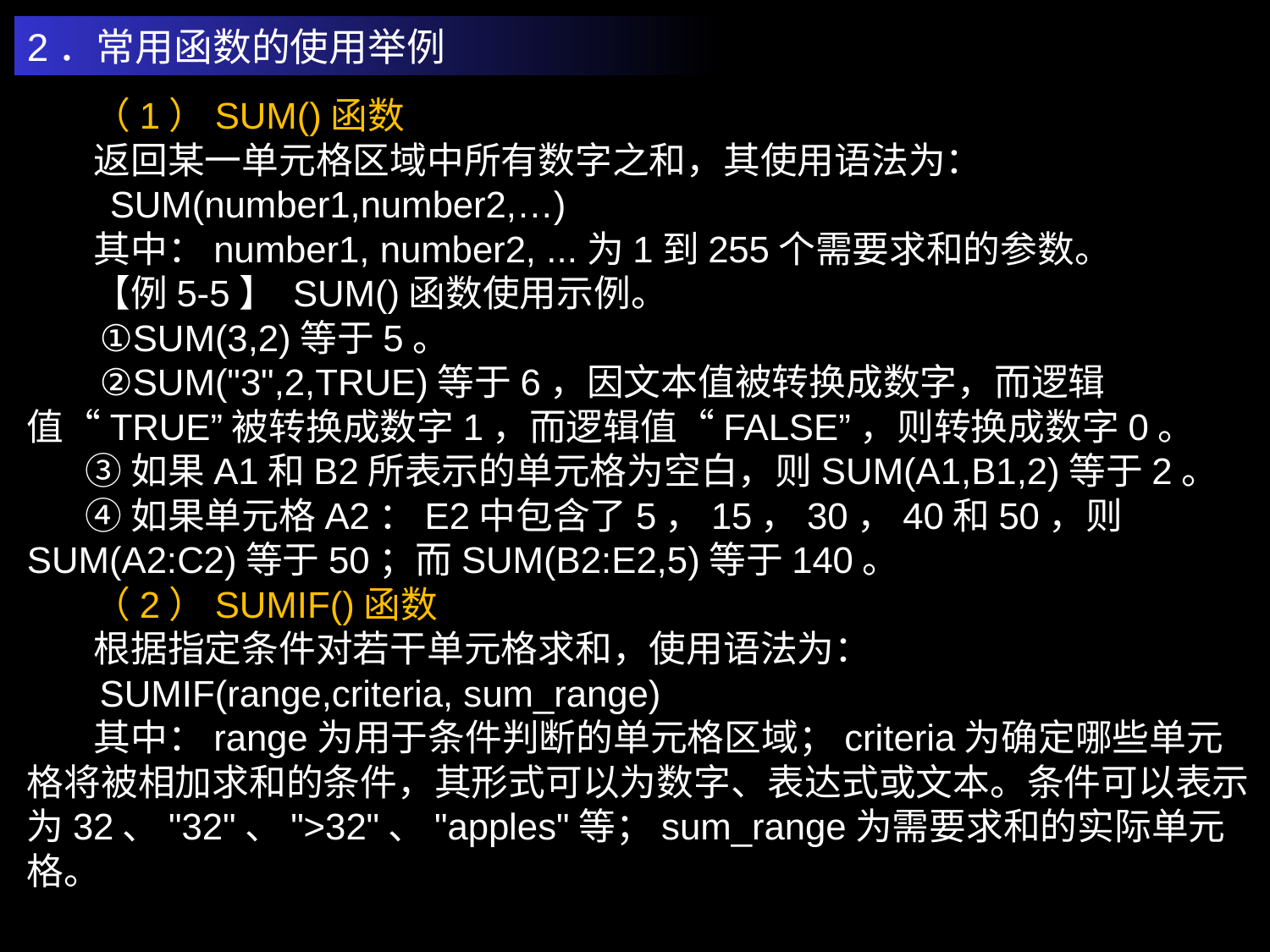

2．常用函数的使用举例
       （1）SUM()函数
       返回某一单元格区域中所有数字之和，其使用语法为：
        SUM(number1,number2,…)
       其中：number1, number2, ...为1到255个需要求和的参数。
       【例5-5】 SUM()函数使用示例。
       ①SUM(3,2)等于5。
       ②SUM("3",2,TRUE)等于6，因文本值被转换成数字，而逻辑值“TRUE”被转换成数字1，而逻辑值“FALSE”，则转换成数字0。
       ③如果A1和B2所表示的单元格为空白，则SUM(A1,B1,2)等于2。
       ④如果单元格A2：E2中包含了5，15，30，40和50，则SUM(A2:C2)等于50；而SUM(B2:E2,5)等于140。
       （2）SUMIF()函数
       根据指定条件对若干单元格求和，使用语法为：
       SUMIF(range,criteria, sum_range)
       其中：range为用于条件判断的单元格区域；criteria为确定哪些单元格将被相加求和的条件，其形式可以为数字、表达式或文本。条件可以表示为32、"32"、">32"、"apples"等；sum_range为需要求和的实际单元格。